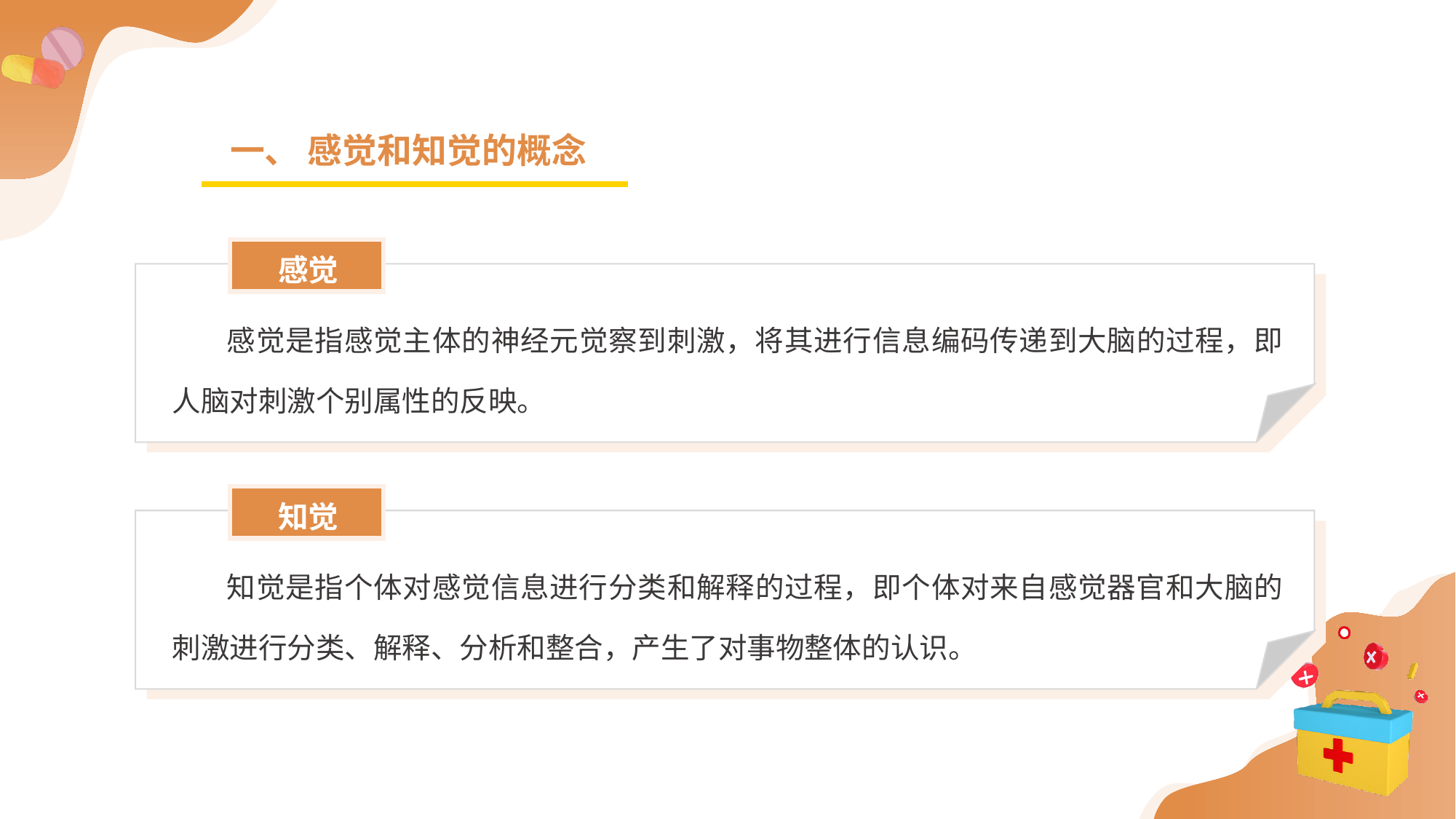

一、 感觉和知觉的概念
感觉

感觉是指感觉主体的神经元觉察到刺激，将其进行信息编码传递到大脑的过程，即人脑对刺激个别属性的反映。
知觉

知觉是指个体对感觉信息进行分类和解释的过程，即个体对来自感觉器官和大脑的刺激进行分类、解释、分析和整合，产生了对事物整体的认识。